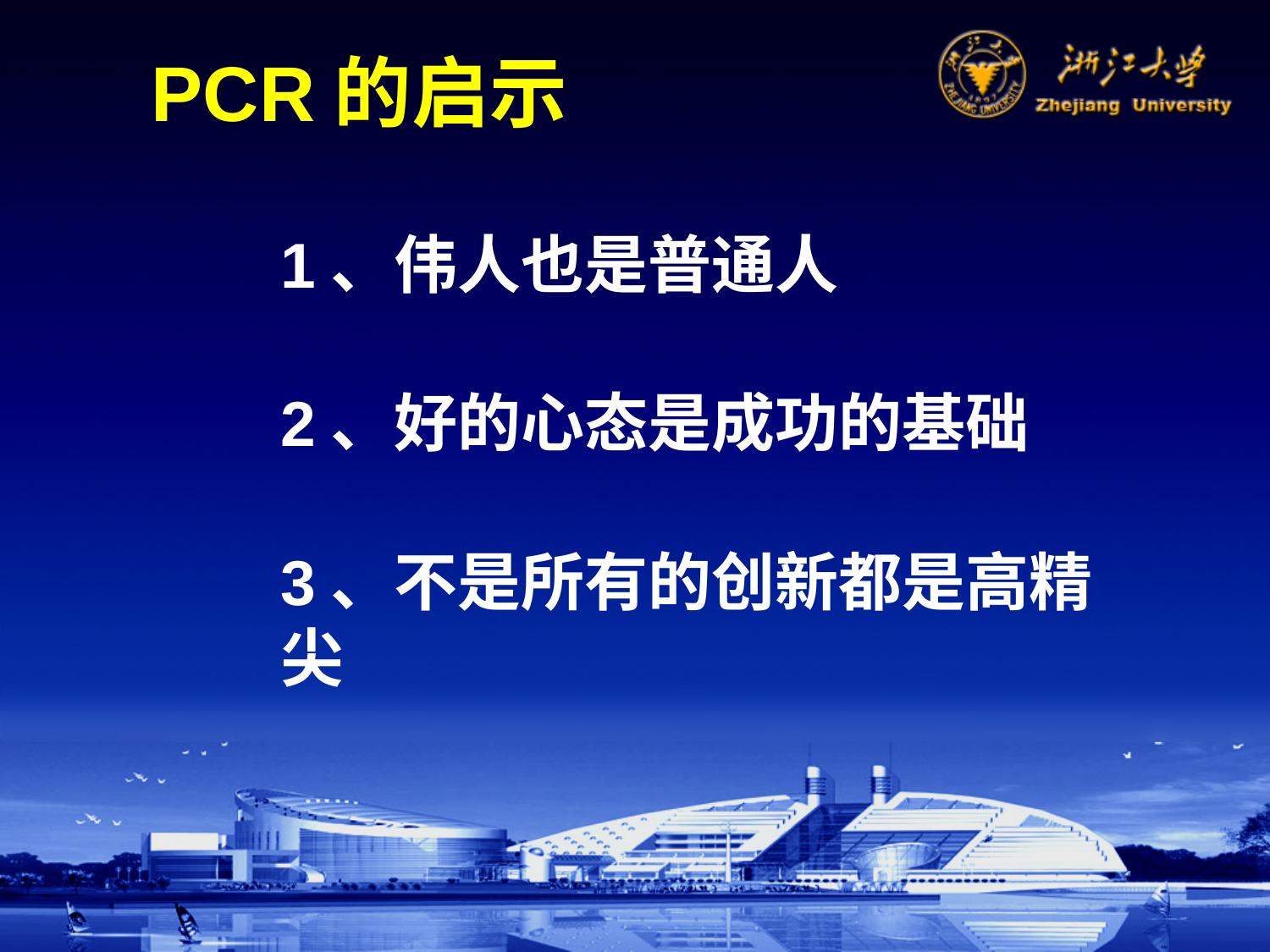

PCR的启示
1、伟人也是普通人
2、好的心态是成功的基础
3、不是所有的创新都是高精尖